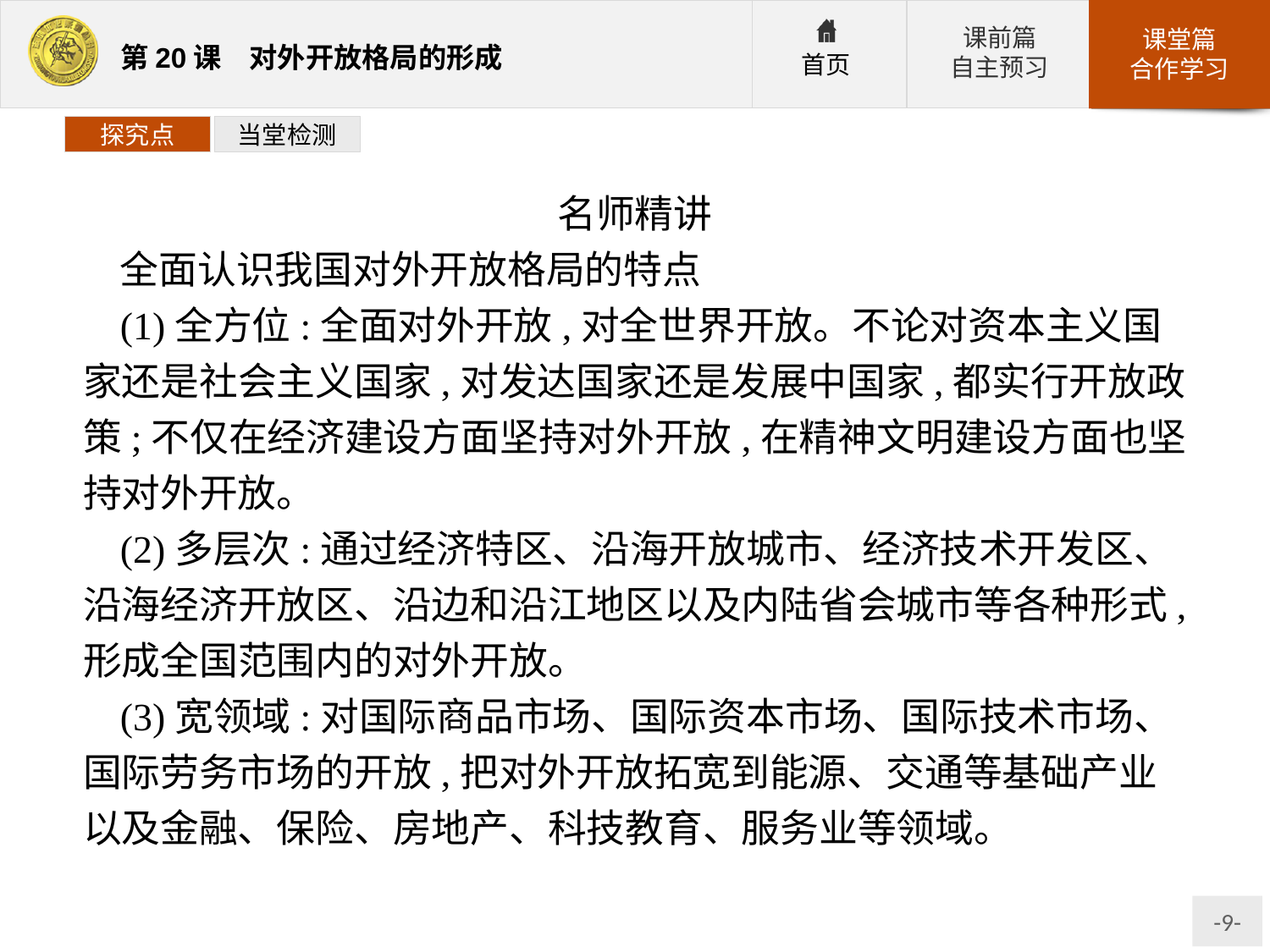

探究点
当堂检测
名师精讲
全面认识我国对外开放格局的特点
(1)全方位:全面对外开放,对全世界开放。不论对资本主义国家还是社会主义国家,对发达国家还是发展中国家,都实行开放政策;不仅在经济建设方面坚持对外开放,在精神文明建设方面也坚持对外开放。
(2)多层次:通过经济特区、沿海开放城市、经济技术开发区、沿海经济开放区、沿边和沿江地区以及内陆省会城市等各种形式,形成全国范围内的对外开放。
(3)宽领域:对国际商品市场、国际资本市场、国际技术市场、国际劳务市场的开放,把对外开放拓宽到能源、交通等基础产业以及金融、保险、房地产、科技教育、服务业等领域。